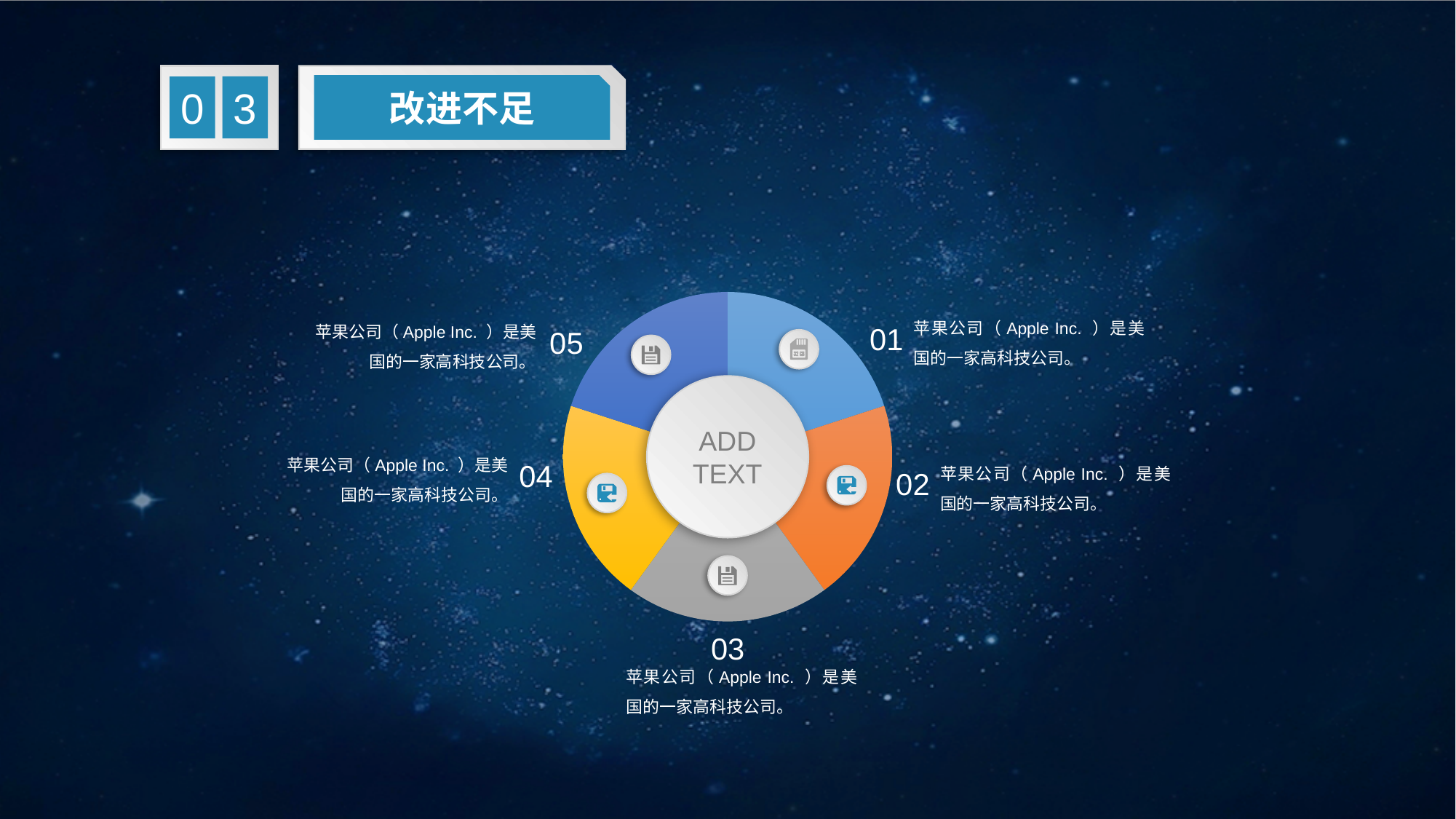

改进不足

3

0

### Chart

| Category | 销售额 |
|---|---|
| 第一季度 | 1.2 |
| 第二季度 | 1.2 |
| 第三季度 | 1.2 |
| 第四季度 | 1.2 |
苹果公司（Apple Inc. ）是美国的一家高科技公司。
01
苹果公司（Apple Inc. ）是美国的一家高科技公司。
05

ADD
TEXT
苹果公司（Apple Inc. ）是美国的一家高科技公司。
04
苹果公司（Apple Inc. ）是美国的一家高科技公司。
02

03
苹果公司（Apple Inc. ）是美国的一家高科技公司。